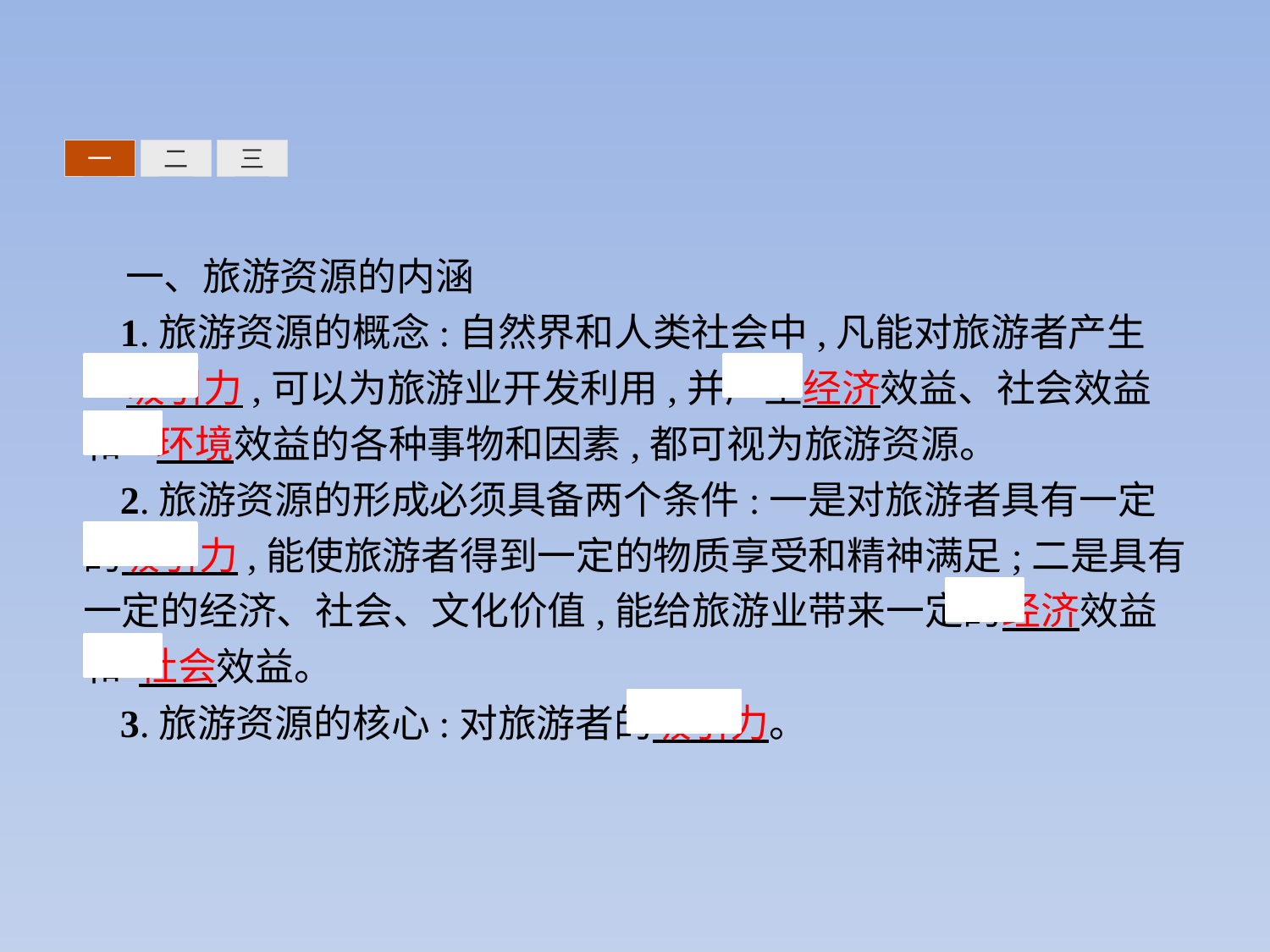

三
一
二
一、旅游资源的内涵
1.旅游资源的概念:自然界和人类社会中,凡能对旅游者产生          吸引力,可以为旅游业开发利用,并产生经济效益、社会效益和    环境效益的各种事物和因素,都可视为旅游资源。
2.旅游资源的形成必须具备两个条件:一是对旅游者具有一定的吸引力,能使旅游者得到一定的物质享受和精神满足;二是具有一定的经济、社会、文化价值,能给旅游业带来一定的经济效益和  社会效益。
3.旅游资源的核心:对旅游者的吸引力。